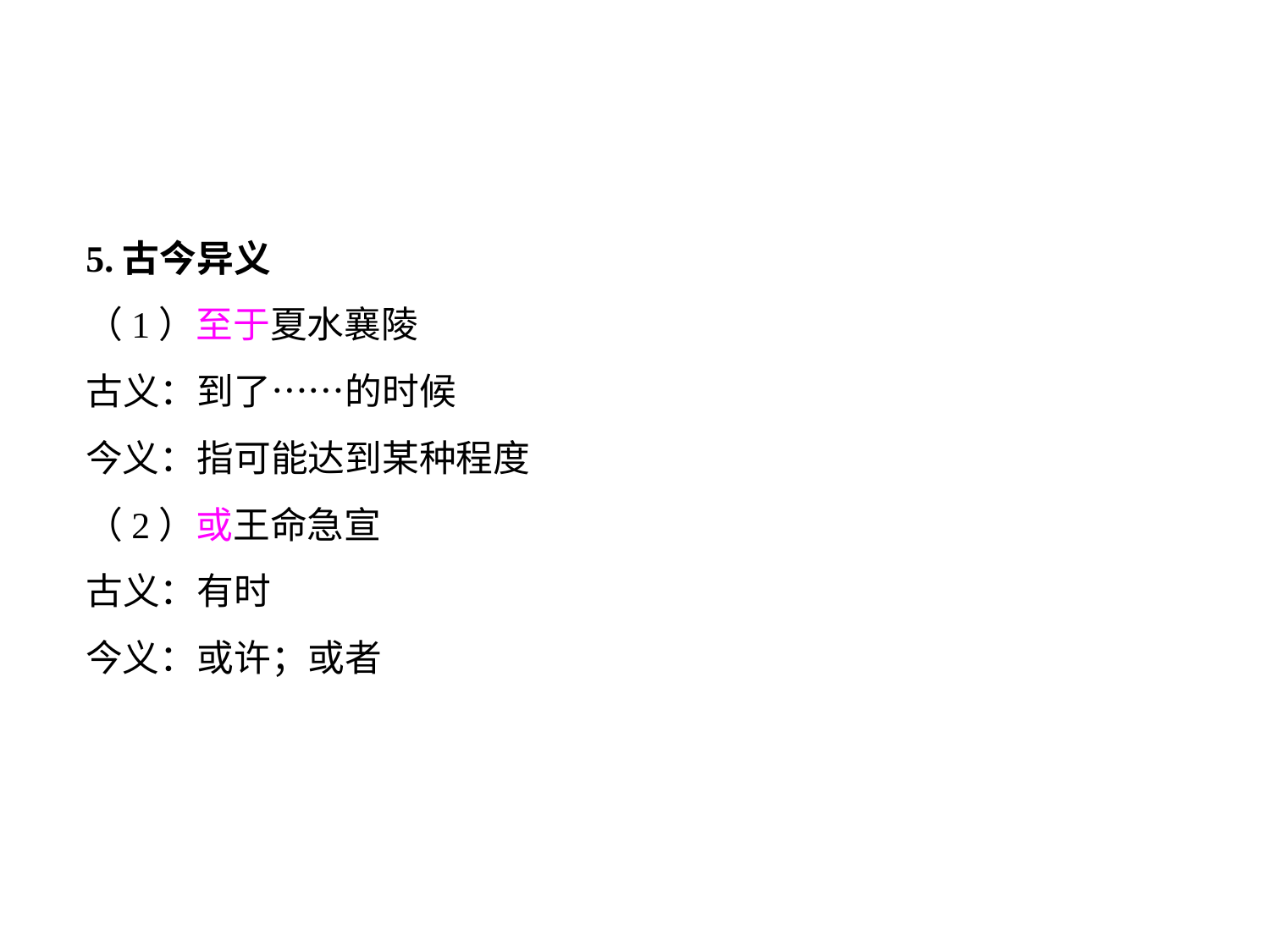

5.古今异义
（1）至于夏水襄陵
古义：到了……的时候
今义：指可能达到某种程度
（2）或王命急宣
古义：有时
今义：或许；或者